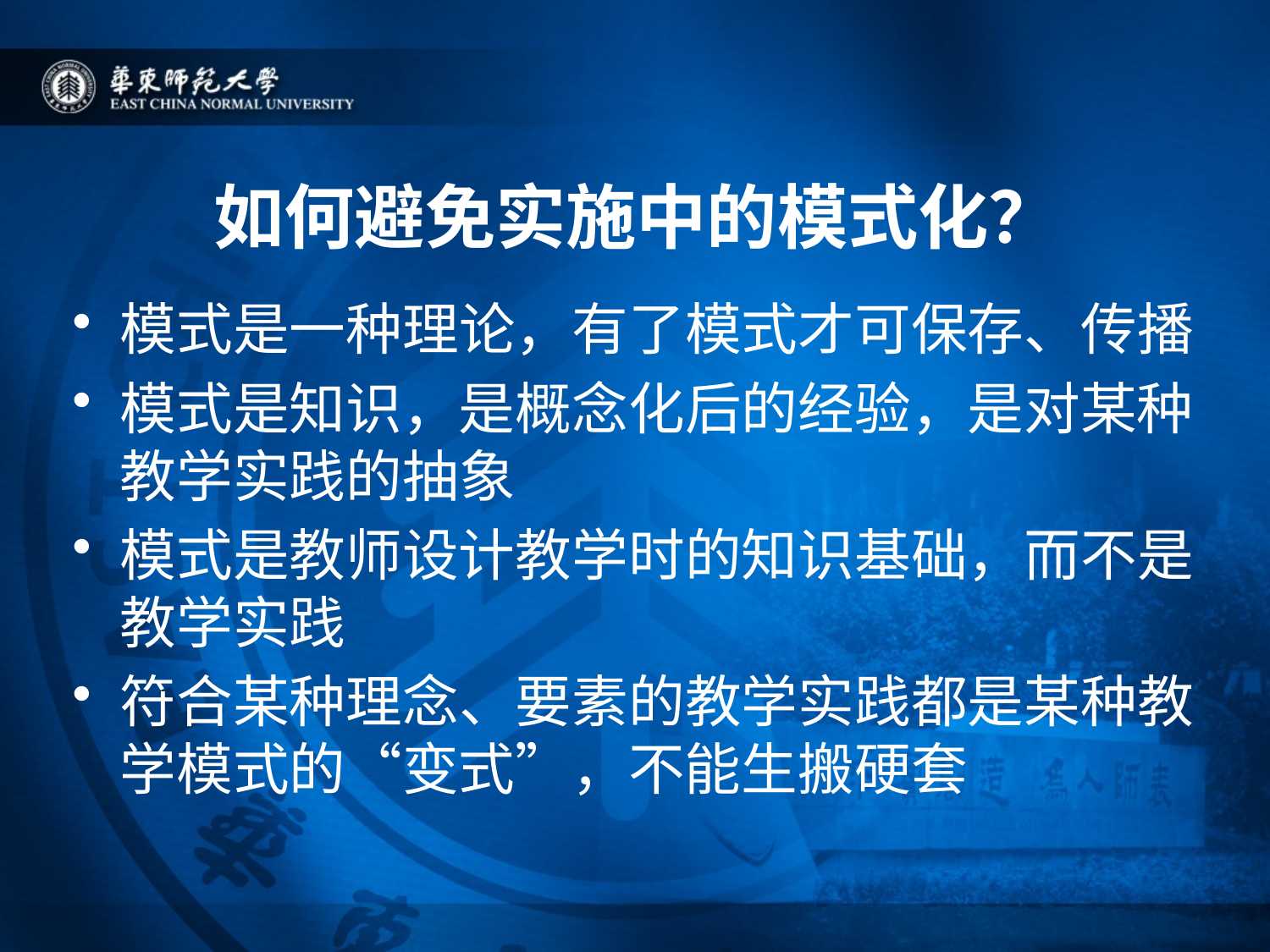

# 如何避免实施中的模式化？
模式是一种理论，有了模式才可保存、传播
模式是知识，是概念化后的经验，是对某种教学实践的抽象
模式是教师设计教学时的知识基础，而不是教学实践
符合某种理念、要素的教学实践都是某种教学模式的“变式”，不能生搬硬套